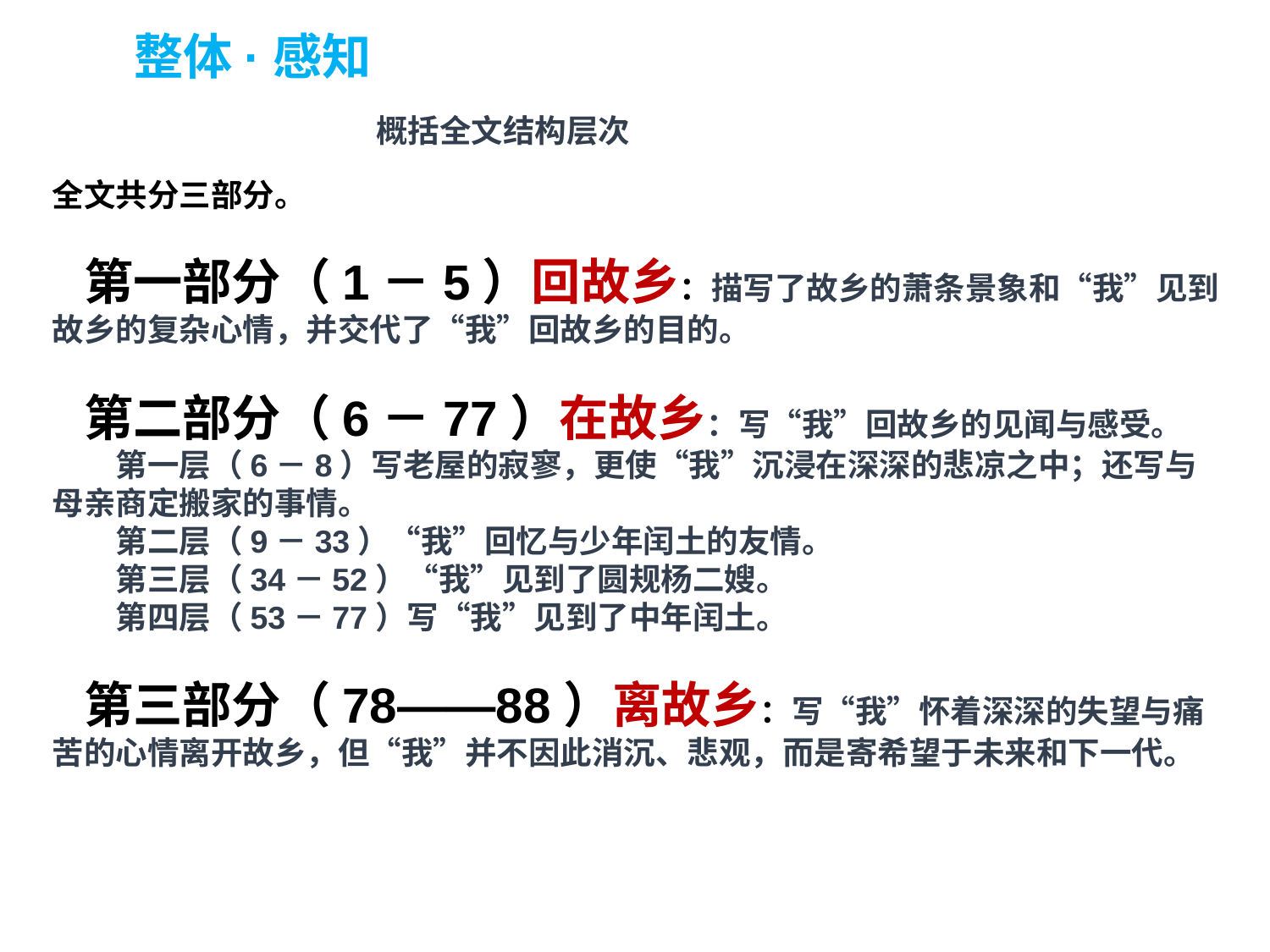

整体·感知
概括全文结构层次
全文共分三部分。

　第一部分（1－5）回故乡：描写了故乡的萧条景象和“我”见到故乡的复杂心情，并交代了“我”回故乡的目的。

　第二部分（6－77）在故乡：写“我”回故乡的见闻与感受。
　　第一层（6－8）写老屋的寂寥，更使“我”沉浸在深深的悲凉之中；还写与母亲商定搬家的事情。
　　第二层（9－33）“我”回忆与少年闰土的友情。
　　第三层（34－52）“我”见到了圆规杨二嫂。
　　第四层（53－77）写“我”见到了中年闰土。

　第三部分（78——88）离故乡：写“我”怀着深深的失望与痛苦的心情离开故乡，但“我”并不因此消沉、悲观，而是寄希望于未来和下一代。